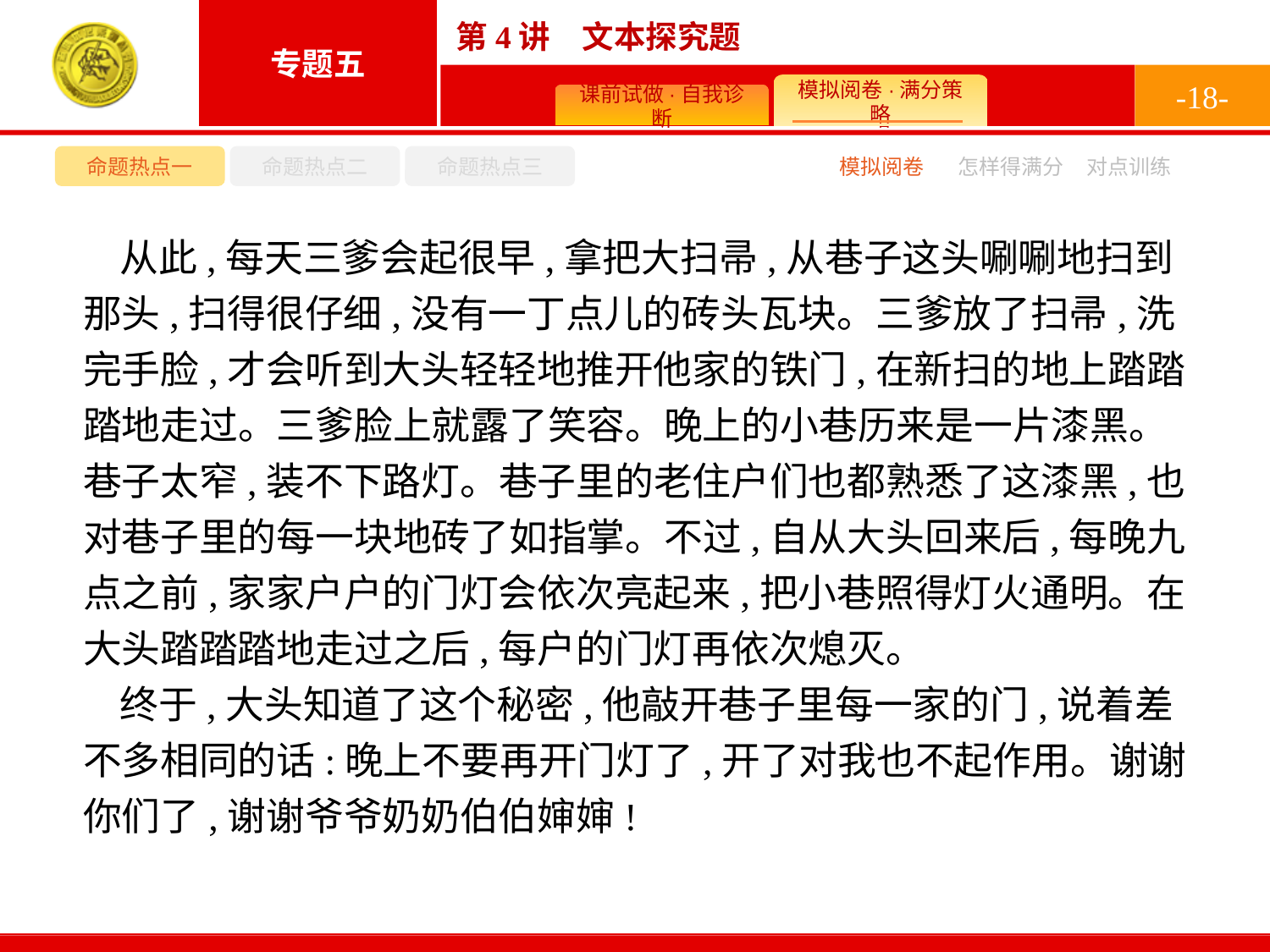

-18-
命题热点一
命题热点二
命题热点三
模拟阅卷
怎样得满分
对点训练
从此,每天三爹会起很早,拿把大扫帚,从巷子这头唰唰地扫到那头,扫得很仔细,没有一丁点儿的砖头瓦块。三爹放了扫帚,洗完手脸,才会听到大头轻轻地推开他家的铁门,在新扫的地上踏踏踏地走过。三爹脸上就露了笑容。晚上的小巷历来是一片漆黑。巷子太窄,装不下路灯。巷子里的老住户们也都熟悉了这漆黑,也对巷子里的每一块地砖了如指掌。不过,自从大头回来后,每晚九点之前,家家户户的门灯会依次亮起来,把小巷照得灯火通明。在大头踏踏踏地走过之后,每户的门灯再依次熄灭。
终于,大头知道了这个秘密,他敲开巷子里每一家的门,说着差不多相同的话:晚上不要再开门灯了,开了对我也不起作用。谢谢你们了,谢谢爷爷奶奶伯伯婶婶!